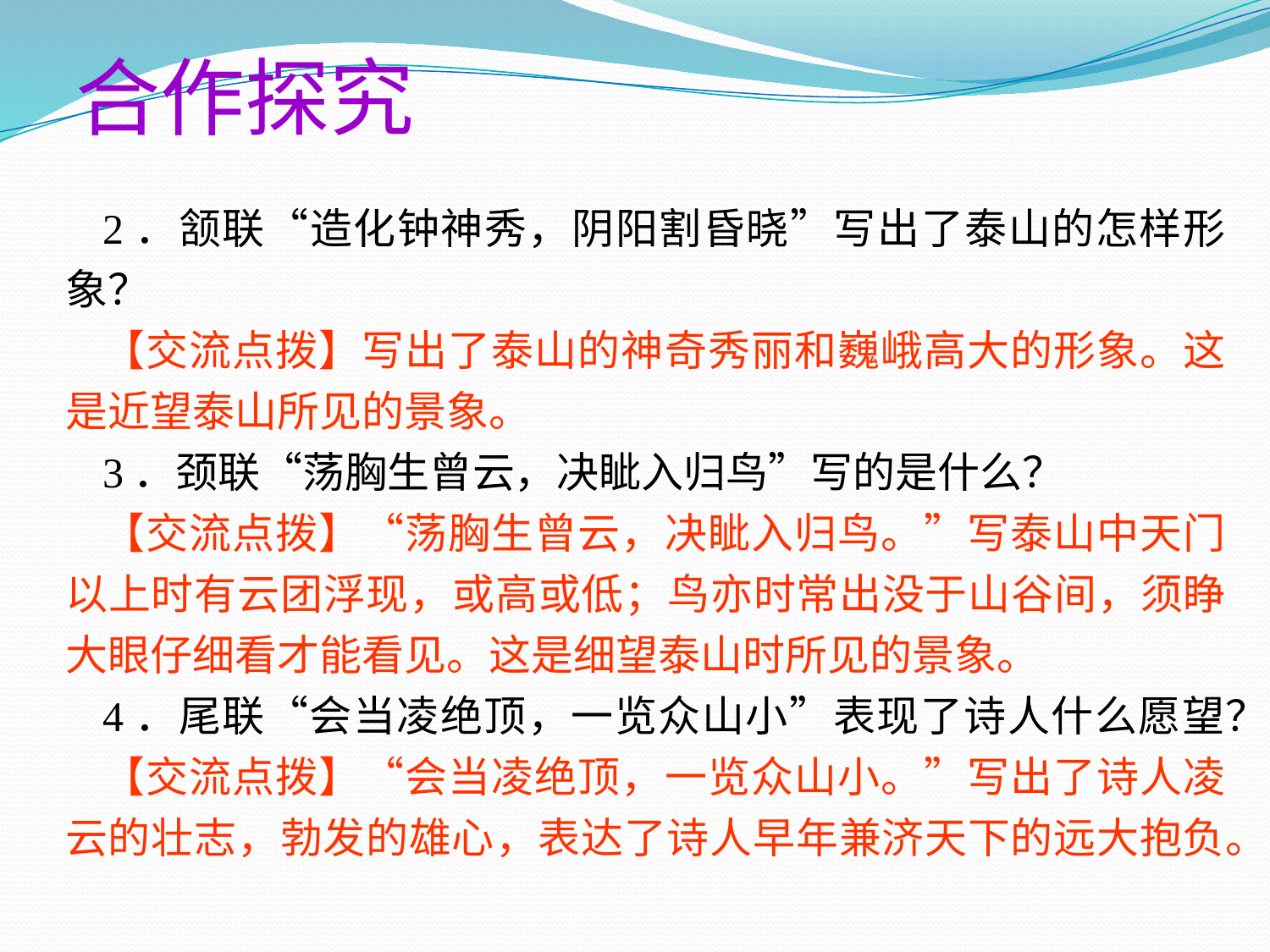

合作探究
2．颔联“造化钟神秀，阴阳割昏晓”写出了泰山的怎样形象？
【交流点拨】写出了泰山的神奇秀丽和巍峨高大的形象。这是近望泰山所见的景象。
3．颈联“荡胸生曾云，决眦入归鸟”写的是什么？
【交流点拨】“荡胸生曾云，决眦入归鸟。”写泰山中天门以上时有云团浮现，或高或低；鸟亦时常出没于山谷间，须睁大眼仔细看才能看见。这是细望泰山时所见的景象。
4．尾联“会当凌绝顶，一览众山小”表现了诗人什么愿望？
【交流点拨】“会当凌绝顶，一览众山小。”写出了诗人凌云的壮志，勃发的雄心，表达了诗人早年兼济天下的远大抱负。